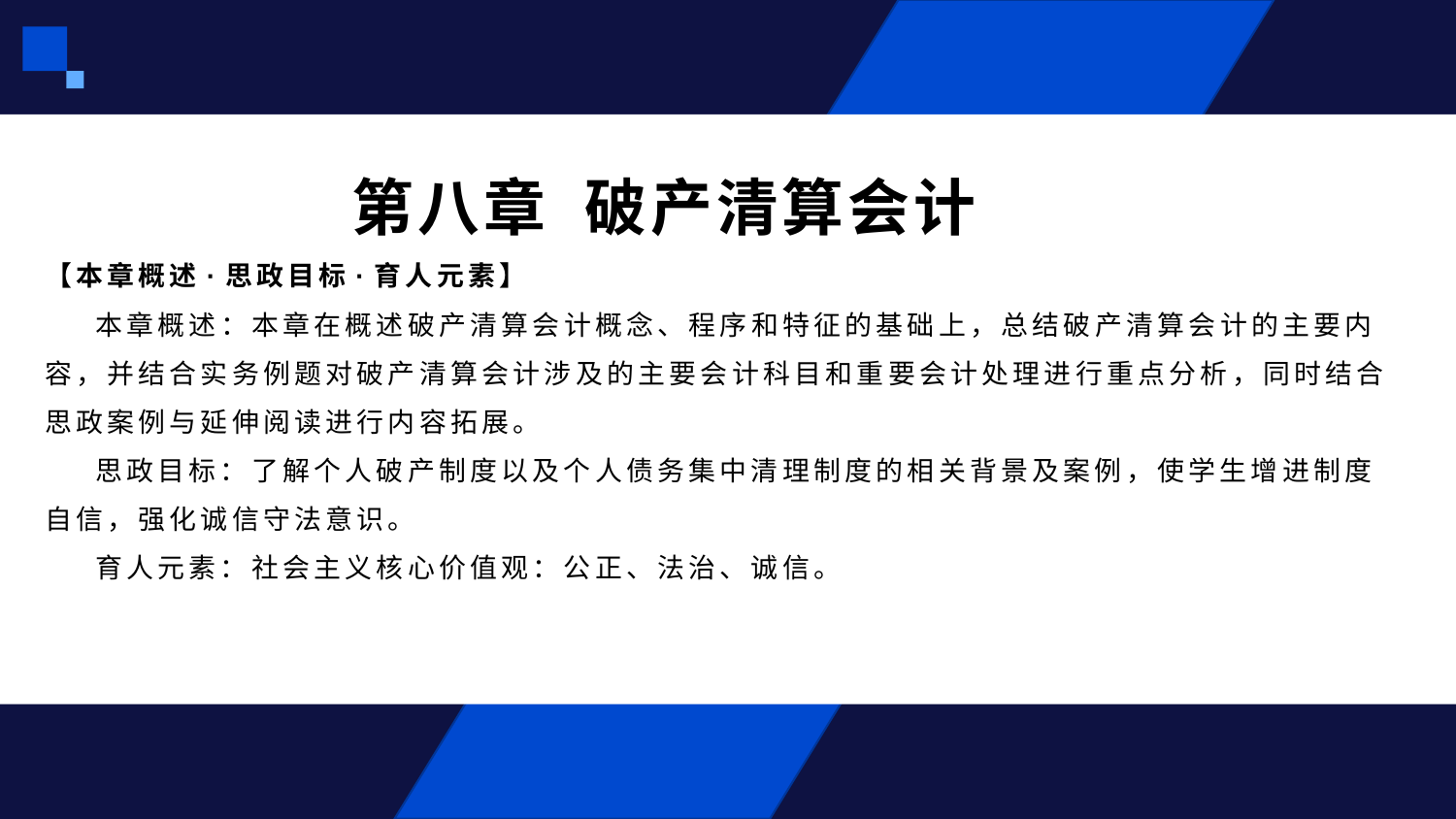

# 第八章  破产清算会计 【本章概述·思政目标·育人元素】 本章概述：本章在概述破产清算会计概念、程序和特征的基础上，总结破产清算会计的主要内容，并结合实务例题对破产清算会计涉及的主要会计科目和重要会计处理进行重点分析，同时结合思政案例与延伸阅读进行内容拓展。 思政目标：了解个人破产制度以及个人债务集中清理制度的相关背景及案例，使学生增进制度自信，强化诚信守法意识。 育人元素：社会主义核心价值观：公正、法治、诚信。